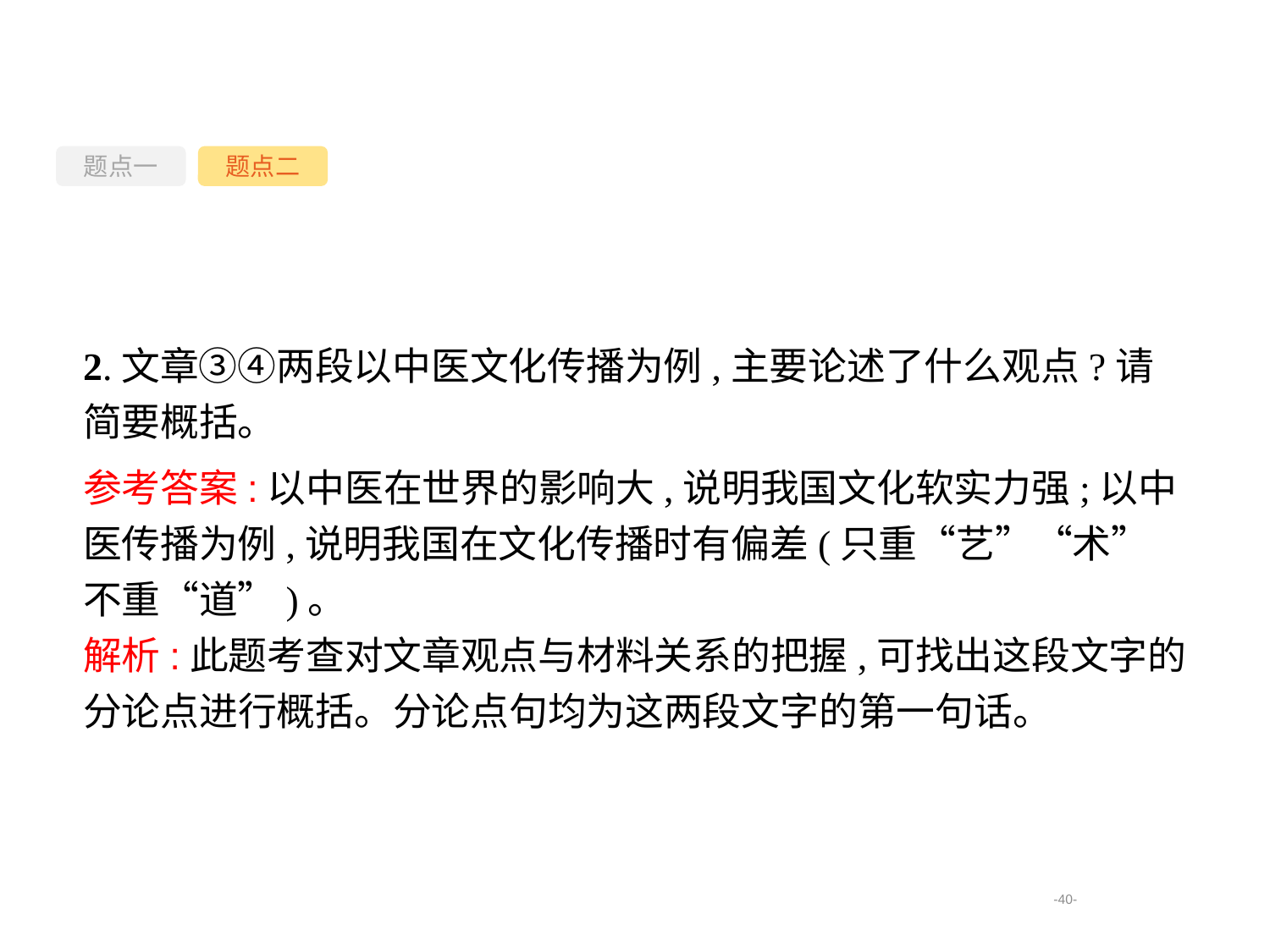

题点一
题点二
2.文章③④两段以中医文化传播为例,主要论述了什么观点?请简要概括。
参考答案:以中医在世界的影响大,说明我国文化软实力强;以中医传播为例,说明我国在文化传播时有偏差(只重“艺”“术”不重“道”)。
解析:此题考查对文章观点与材料关系的把握,可找出这段文字的分论点进行概括。分论点句均为这两段文字的第一句话。
-40-